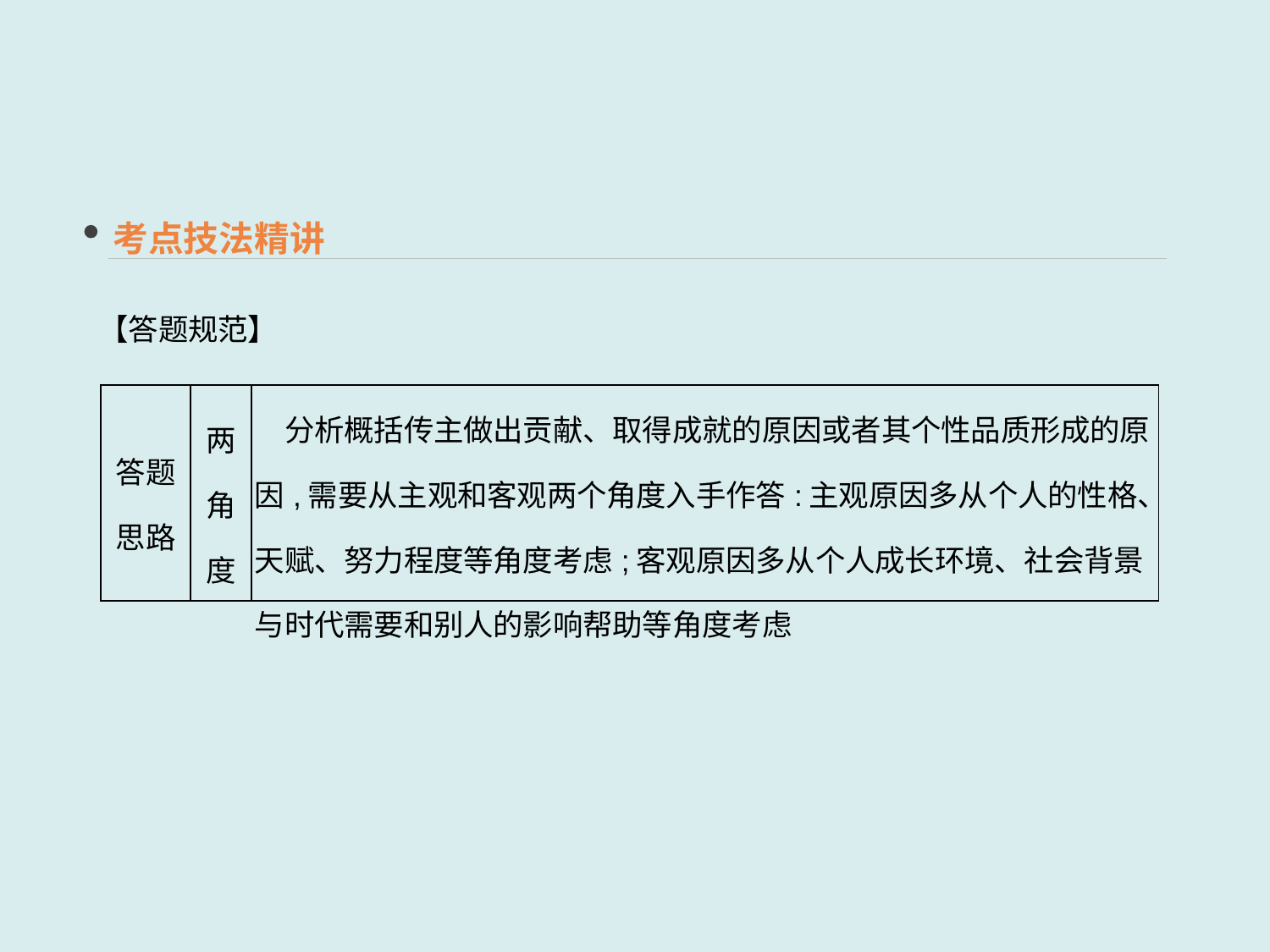

考点技法精讲

【答题规范】

| 答题 思路 | 两 角 度 | 分析概括传主做出贡献、取得成就的原因或者其个性品质形成的原因,需要从主观和客观两个角度入手作答:主观原因多从个人的性格、天赋、努力程度等角度考虑;客观原因多从个人成长环境、社会背景与时代需要和别人的影响帮助等角度考虑 |
| --- | --- | --- |